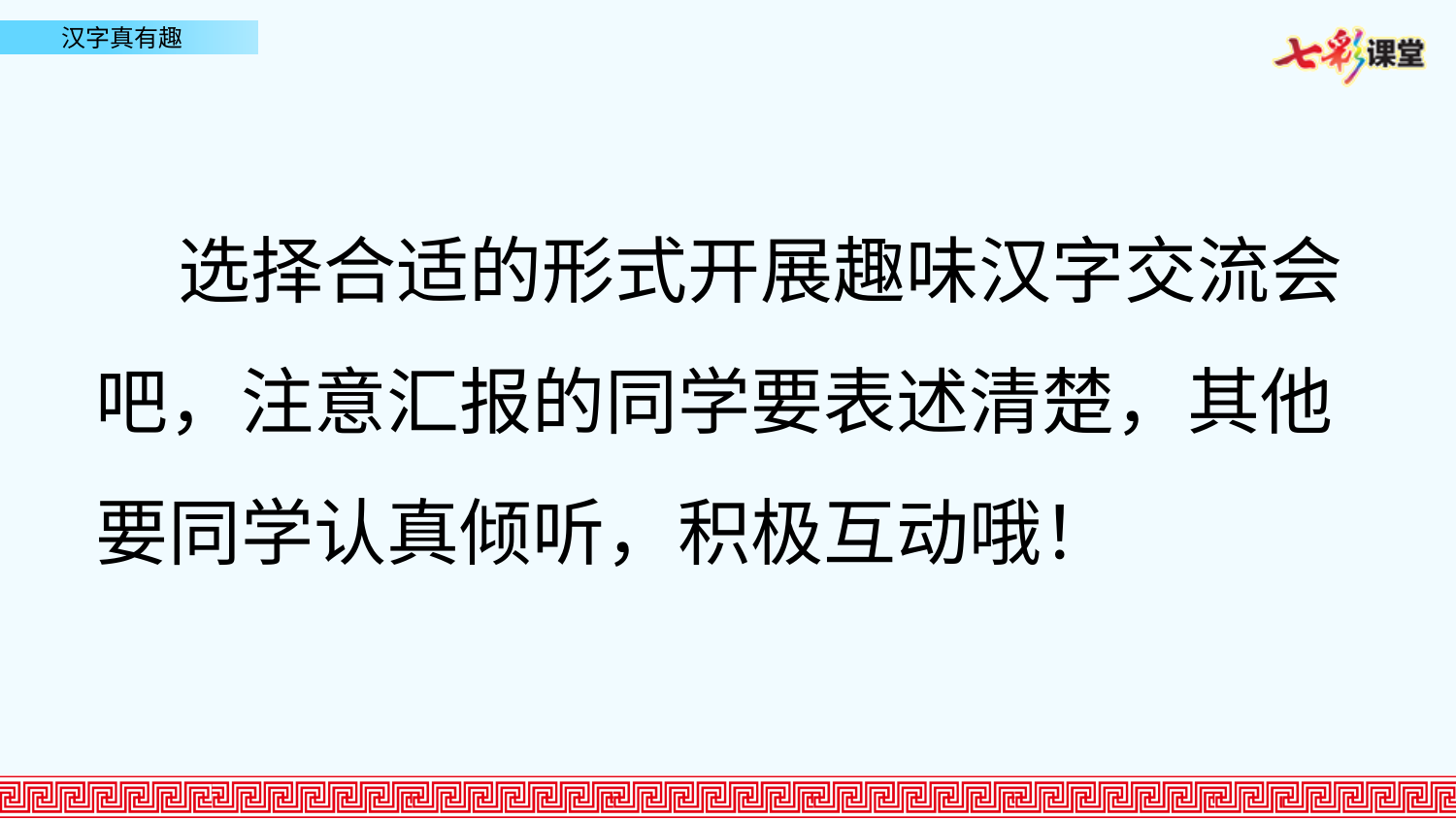

选择合适的形式开展趣味汉字交流会吧，注意汇报的同学要表述清楚，其他要同学认真倾听，积极互动哦！